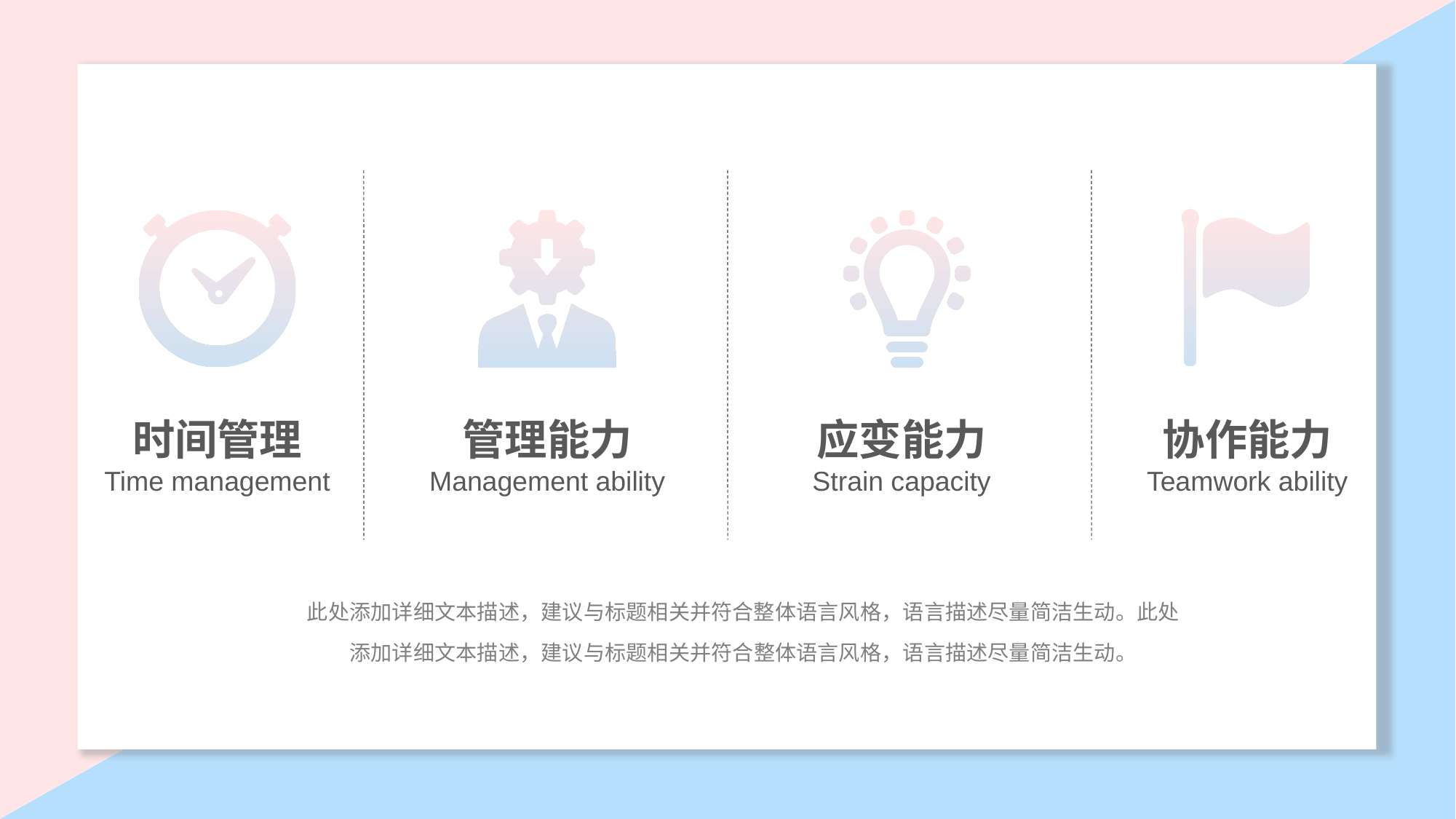

协作能力
Teamwork ability
时间管理
Time management
管理能力
Management ability
应变能力
Strain capacity
此处添加详细文本描述，建议与标题相关并符合整体语言风格，语言描述尽量简洁生动。此处添加详细文本描述，建议与标题相关并符合整体语言风格，语言描述尽量简洁生动。